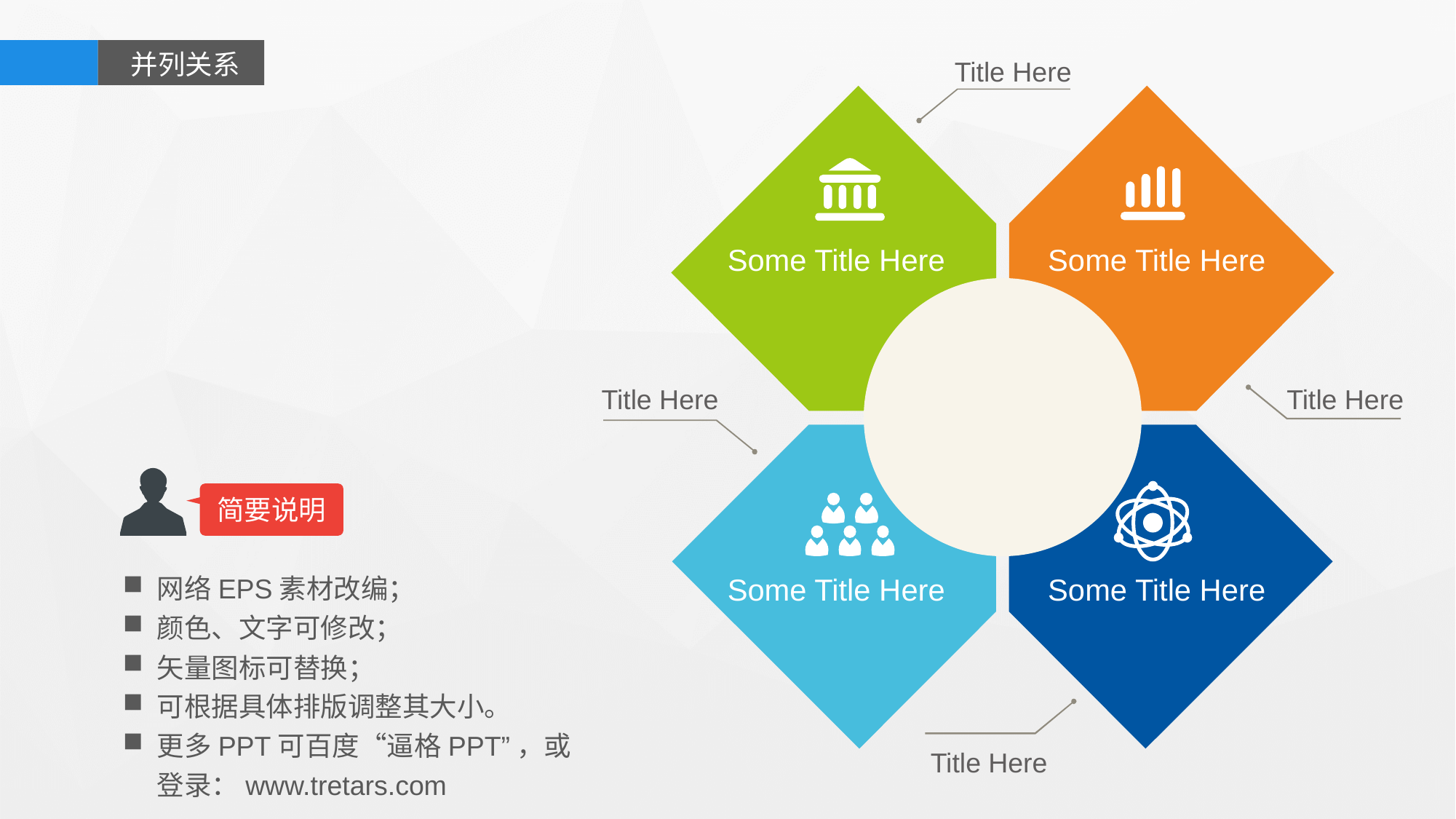

并列关系
Title Here

Some Title Here
Some Title Here

Title Here
Title Here

简要说明

网络EPS素材改编；
颜色、文字可修改；
矢量图标可替换；
可根据具体排版调整其大小。
更多PPT可百度“逼格PPT”，或登录：www.tretars.com

Some Title Here
Some Title Here

Title Here